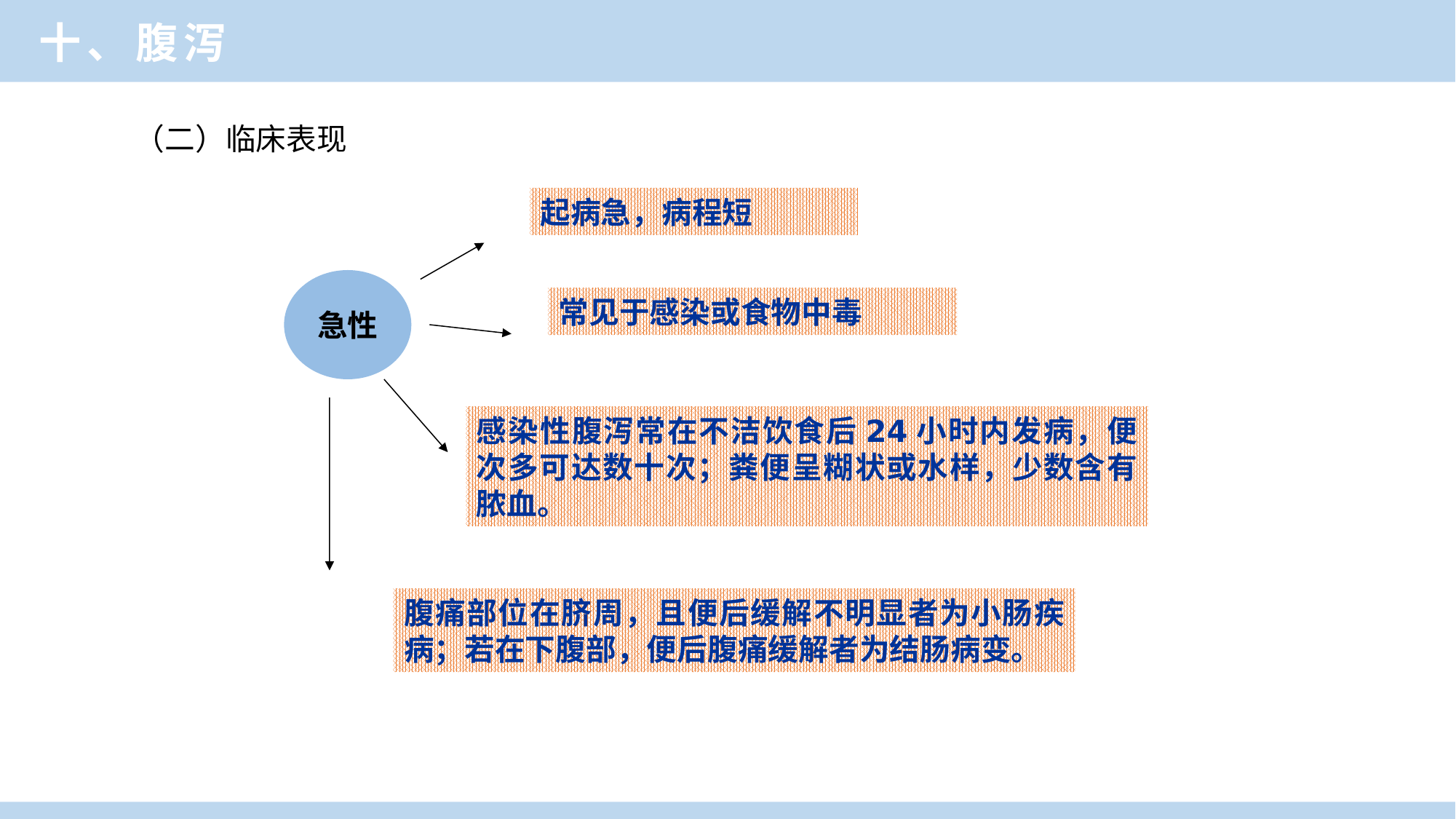

临床医学概论
十、腹泻
（二）临床表现
起病急，病程短

急性
常见于感染或食物中毒

感染性腹泻常在不洁饮食后24小时内发病，便次多可达数十次；粪便呈糊状或水样，少数含有脓血。
腹痛部位在脐周，且便后缓解不明显者为小肠疾病；若在下腹部，便后腹痛缓解者为结肠病变。